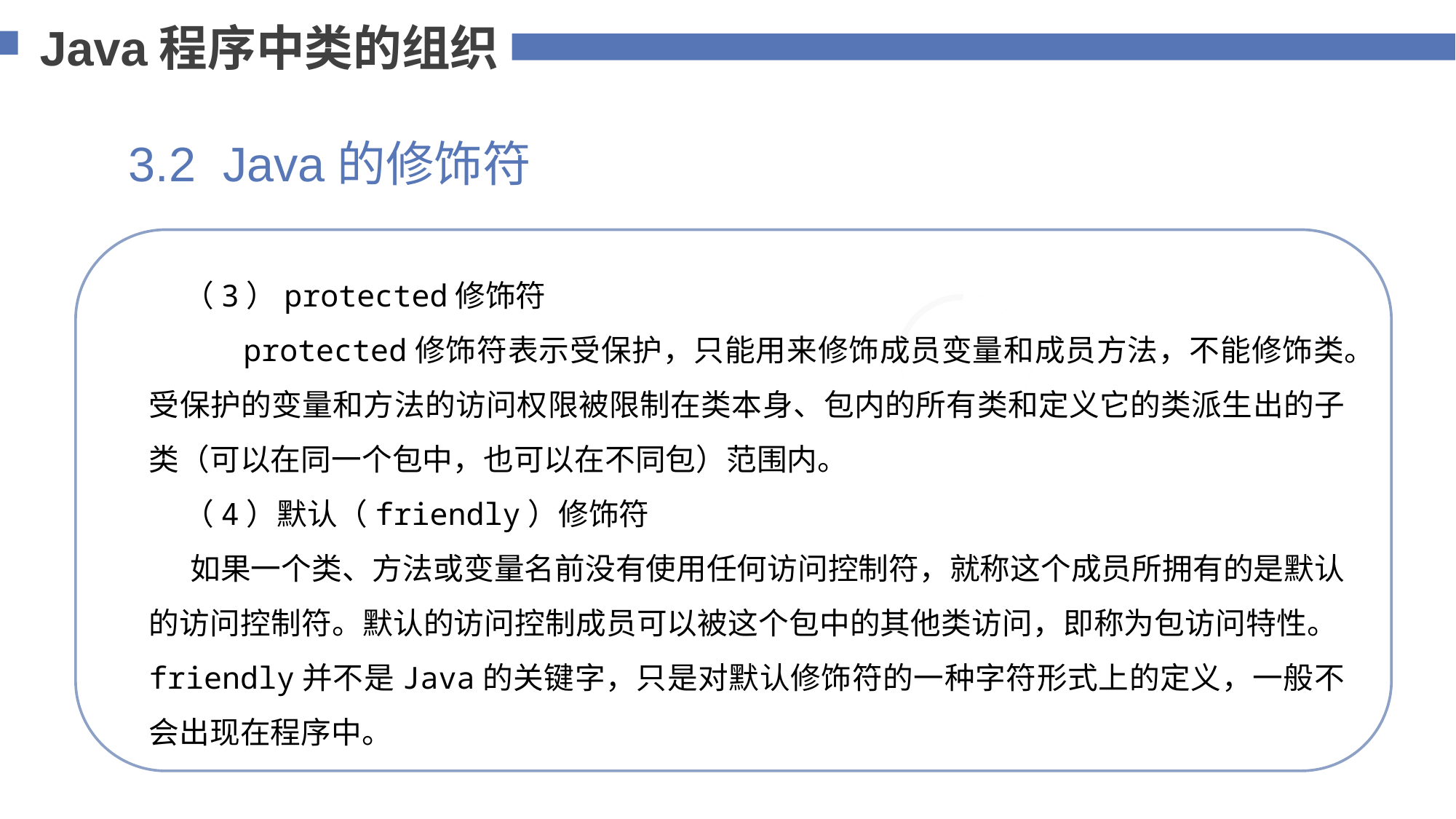

Java程序中类的组织

3.2  Java的修饰符

    （3）protected修饰符
     protected修饰符表示受保护，只能用来修饰成员变量和成员方法，不能修饰类。受保护的变量和方法的访问权限被限制在类本身、包内的所有类和定义它的类派生出的子类（可以在同一个包中，也可以在不同包）范围内。
    （4）默认（friendly）修饰符
     如果一个类、方法或变量名前没有使用任何访问控制符，就称这个成员所拥有的是默认的访问控制符。默认的访问控制成员可以被这个包中的其他类访问，即称为包访问特性。friendly并不是Java的关键字，只是对默认修饰符的一种字符形式上的定义，一般不会出现在程序中。
添加标题内容
您的内容打在这里，或者通过复制您的文本后，在此框中选择粘贴，并选择只保留文字。

75%